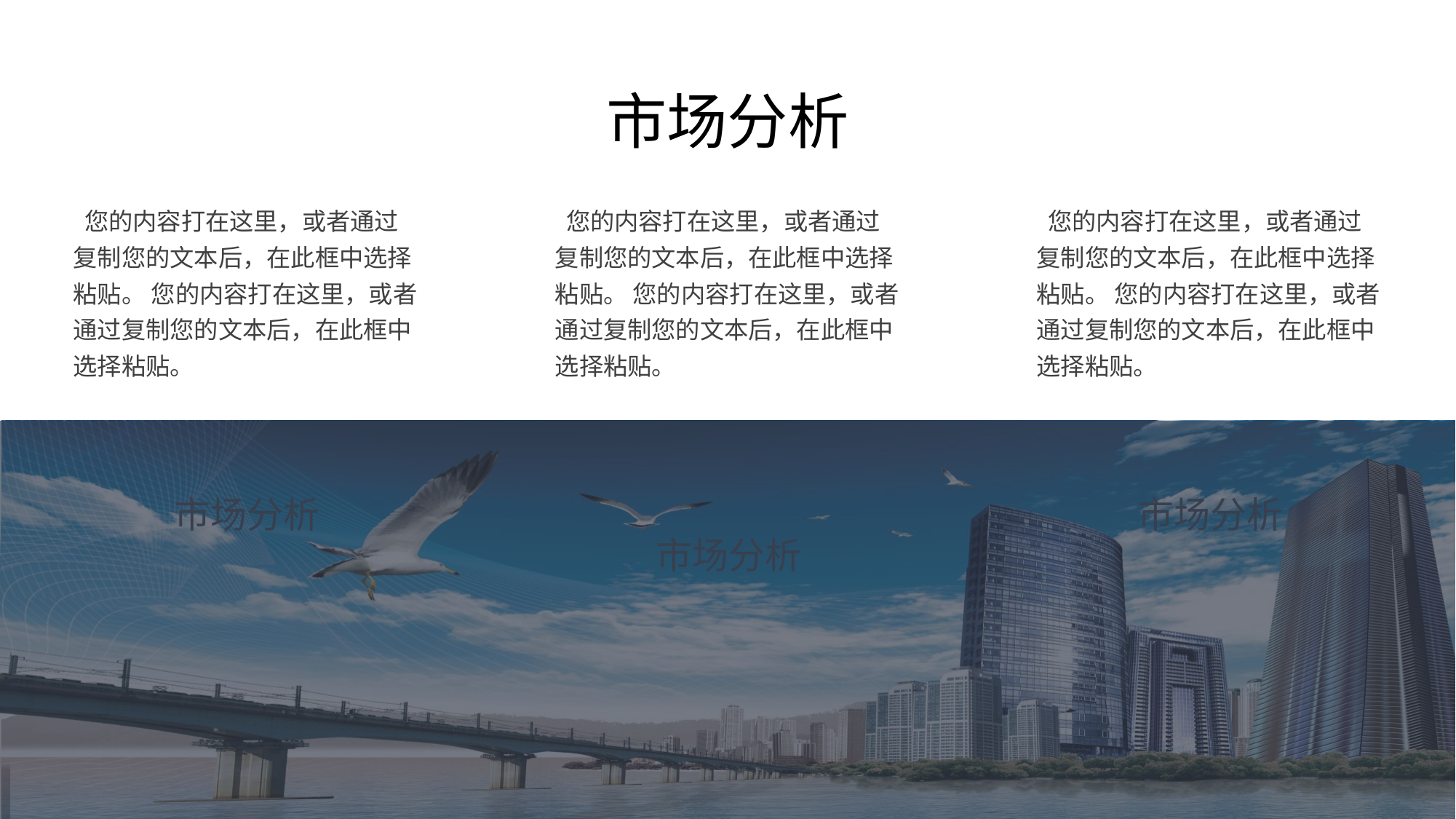

市场分析
 您的内容打在这里，或者通过复制您的文本后，在此框中选择粘贴。 您的内容打在这里，或者通过复制您的文本后，在此框中选择粘贴。
 您的内容打在这里，或者通过复制您的文本后，在此框中选择粘贴。 您的内容打在这里，或者通过复制您的文本后，在此框中选择粘贴。
 您的内容打在这里，或者通过复制您的文本后，在此框中选择粘贴。 您的内容打在这里，或者通过复制您的文本后，在此框中选择粘贴。

市场分析
市场分析
市场分析